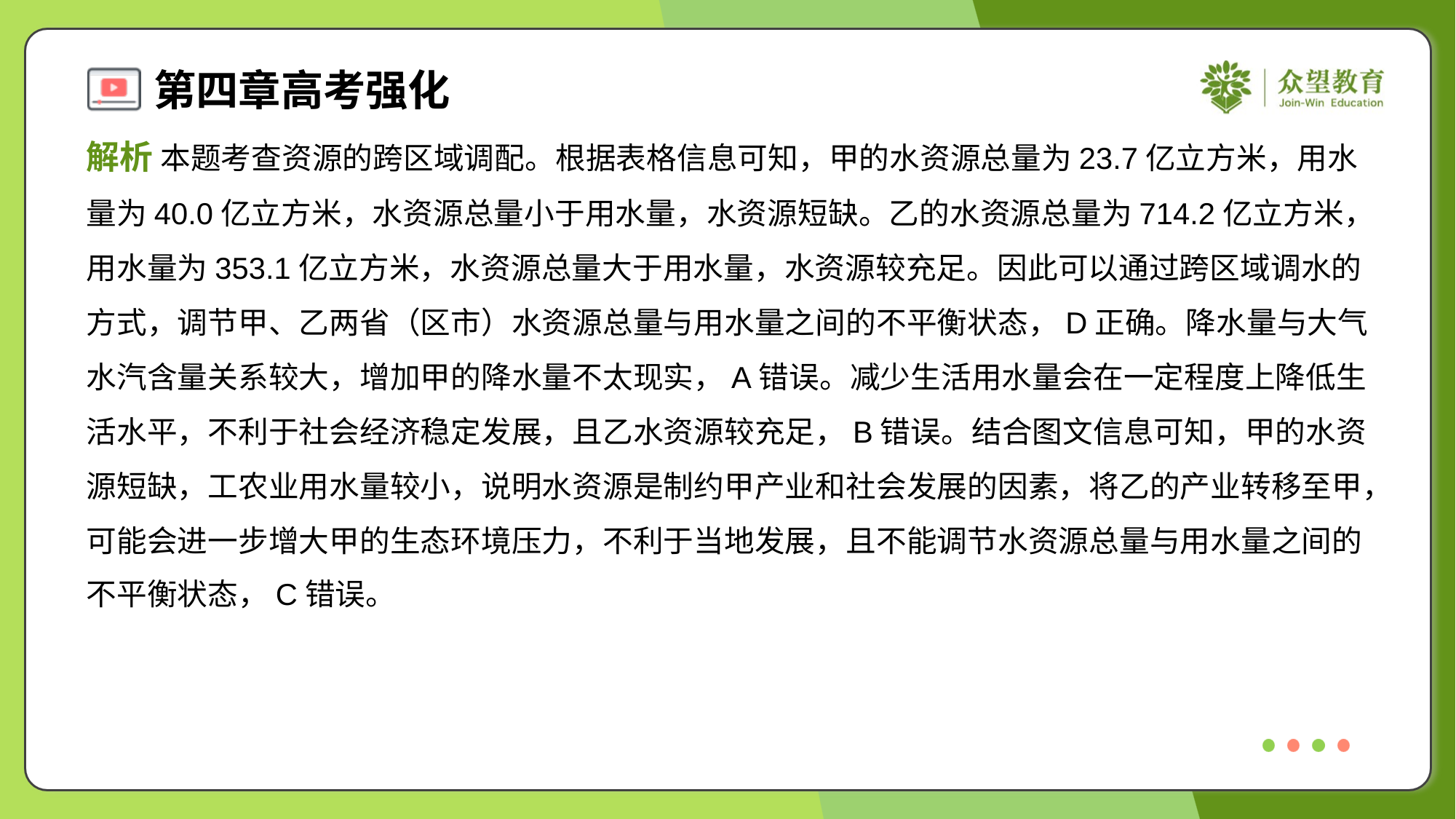

解析 本题考查资源的跨区域调配。根据表格信息可知，甲的水资源总量为23.7亿立方米，用水
量为40.0亿立方米，水资源总量小于用水量，水资源短缺。乙的水资源总量为714.2亿立方米，
用水量为353.1亿立方米，水资源总量大于用水量，水资源较充足。因此可以通过跨区域调水的
方式，调节甲、乙两省（区市）水资源总量与用水量之间的不平衡状态，D正确。降水量与大气
水汽含量关系较大，增加甲的降水量不太现实，A错误。减少生活用水量会在一定程度上降低生
活水平，不利于社会经济稳定发展，且乙水资源较充足，B错误。结合图文信息可知，甲的水资
源短缺，工农业用水量较小，说明水资源是制约甲产业和社会发展的因素，将乙的产业转移至甲，
可能会进一步增大甲的生态环境压力，不利于当地发展，且不能调节水资源总量与用水量之间的
不平衡状态，C错误。